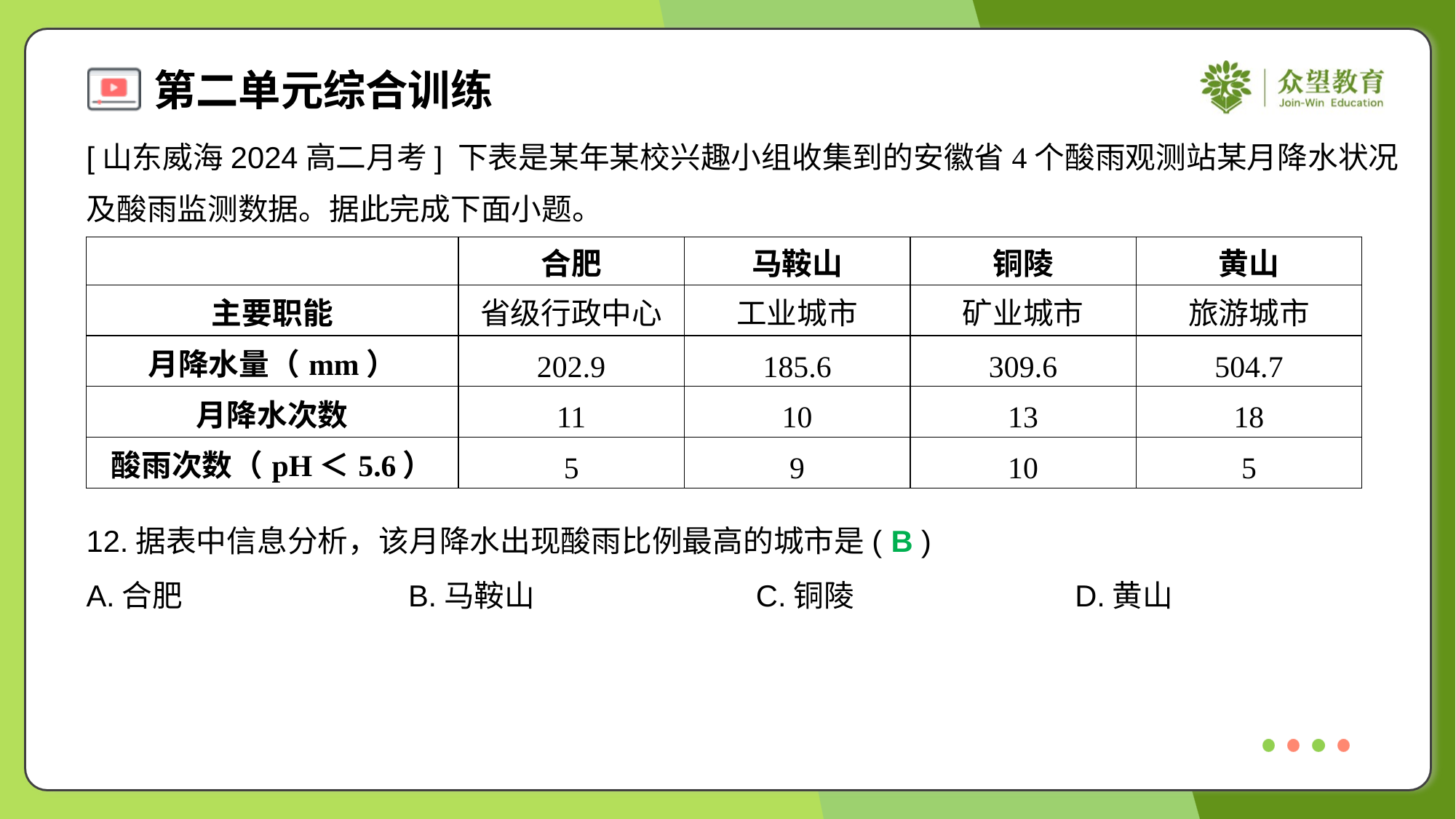

[山东威海2024高二月考] 下表是某年某校兴趣小组收集到的安徽省4个酸雨观测站某月降水状况
及酸雨监测数据。据此完成下面小题。
|  | 合肥 | 马鞍山 | 铜陵 | 黄山 |
| --- | --- | --- | --- | --- |
| 主要职能 | 省级行政中心 | 工业城市 | 矿业城市 | 旅游城市 |
| 月降水量（mm） | 202.9 | 185.6 | 309.6 | 504.7 |
| 月降水次数 | 11 | 10 | 13 | 18 |
| 酸雨次数（pH＜5.6） | 5 | 9 | 10 | 5 |
12.据表中信息分析，该月降水出现酸雨比例最高的城市是(     )
B
A.合肥	B.马鞍山	C.铜陵	D.黄山